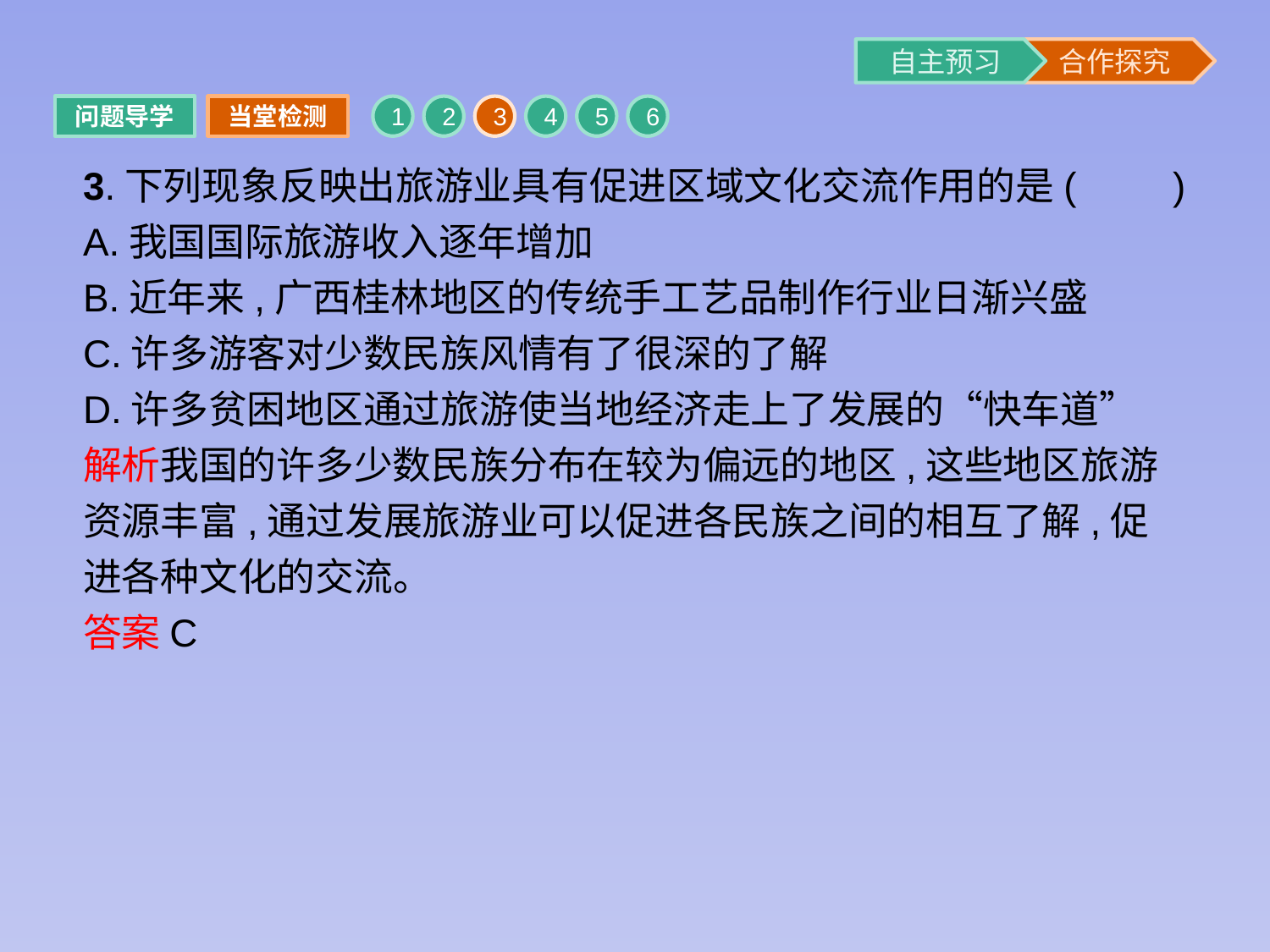

问题导学
当堂检测
1
2
3
4
5
6
3.下列现象反映出旅游业具有促进区域文化交流作用的是(　　)
A.我国国际旅游收入逐年增加
B.近年来,广西桂林地区的传统手工艺品制作行业日渐兴盛
C.许多游客对少数民族风情有了很深的了解
D.许多贫困地区通过旅游使当地经济走上了发展的“快车道”
解析我国的许多少数民族分布在较为偏远的地区,这些地区旅游资源丰富,通过发展旅游业可以促进各民族之间的相互了解,促进各种文化的交流。
答案C